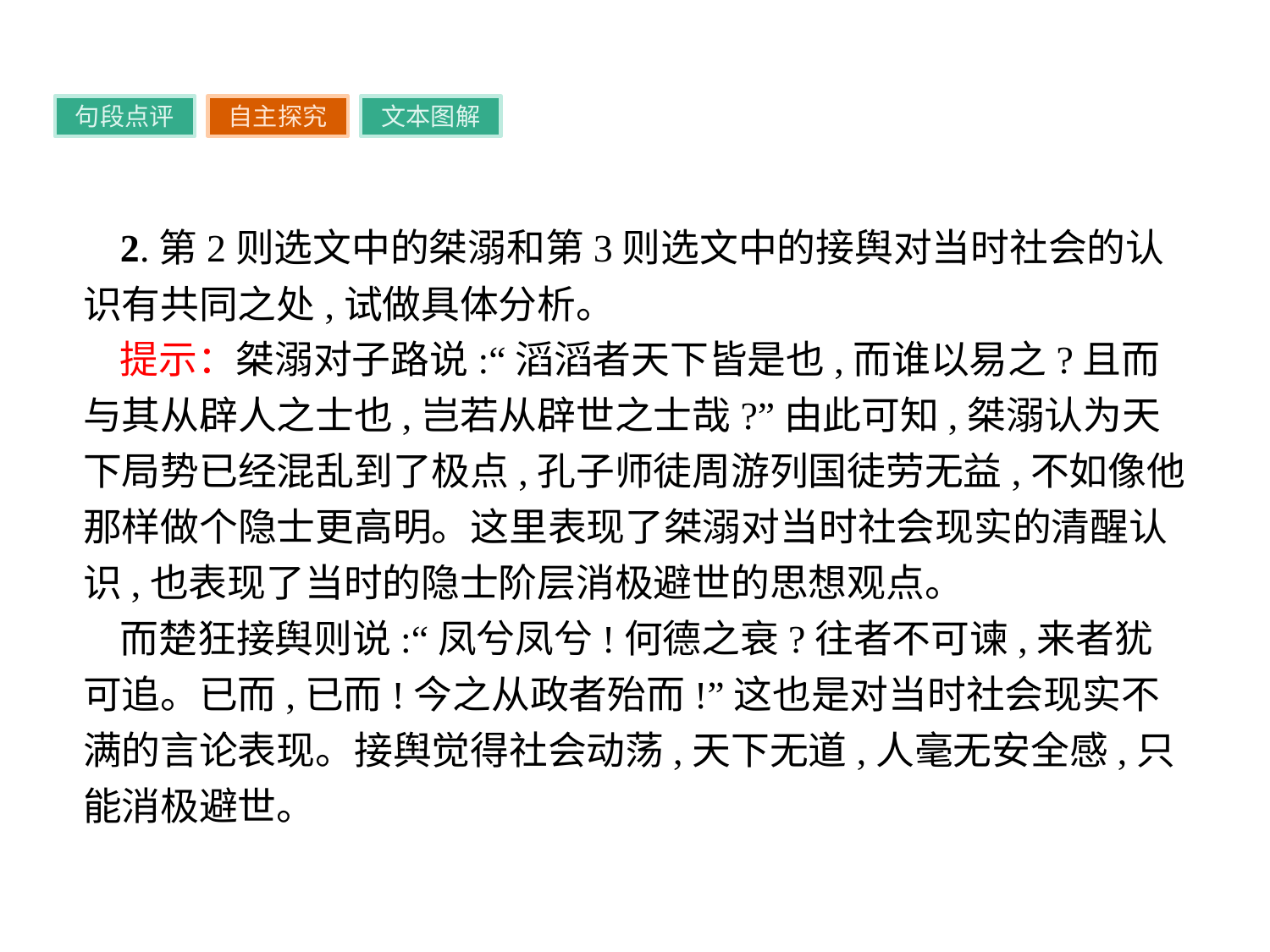

句段点评
自主探究
文本图解
2.第2则选文中的桀溺和第3则选文中的接舆对当时社会的认识有共同之处,试做具体分析。
提示：桀溺对子路说:“滔滔者天下皆是也,而谁以易之?且而与其从辟人之士也,岂若从辟世之士哉?”由此可知,桀溺认为天下局势已经混乱到了极点,孔子师徒周游列国徒劳无益,不如像他那样做个隐士更高明。这里表现了桀溺对当时社会现实的清醒认识,也表现了当时的隐士阶层消极避世的思想观点。
而楚狂接舆则说:“凤兮凤兮!何德之衰?往者不可谏,来者犹可追。已而,已而!今之从政者殆而!”这也是对当时社会现实不满的言论表现。接舆觉得社会动荡,天下无道,人毫无安全感,只能消极避世。